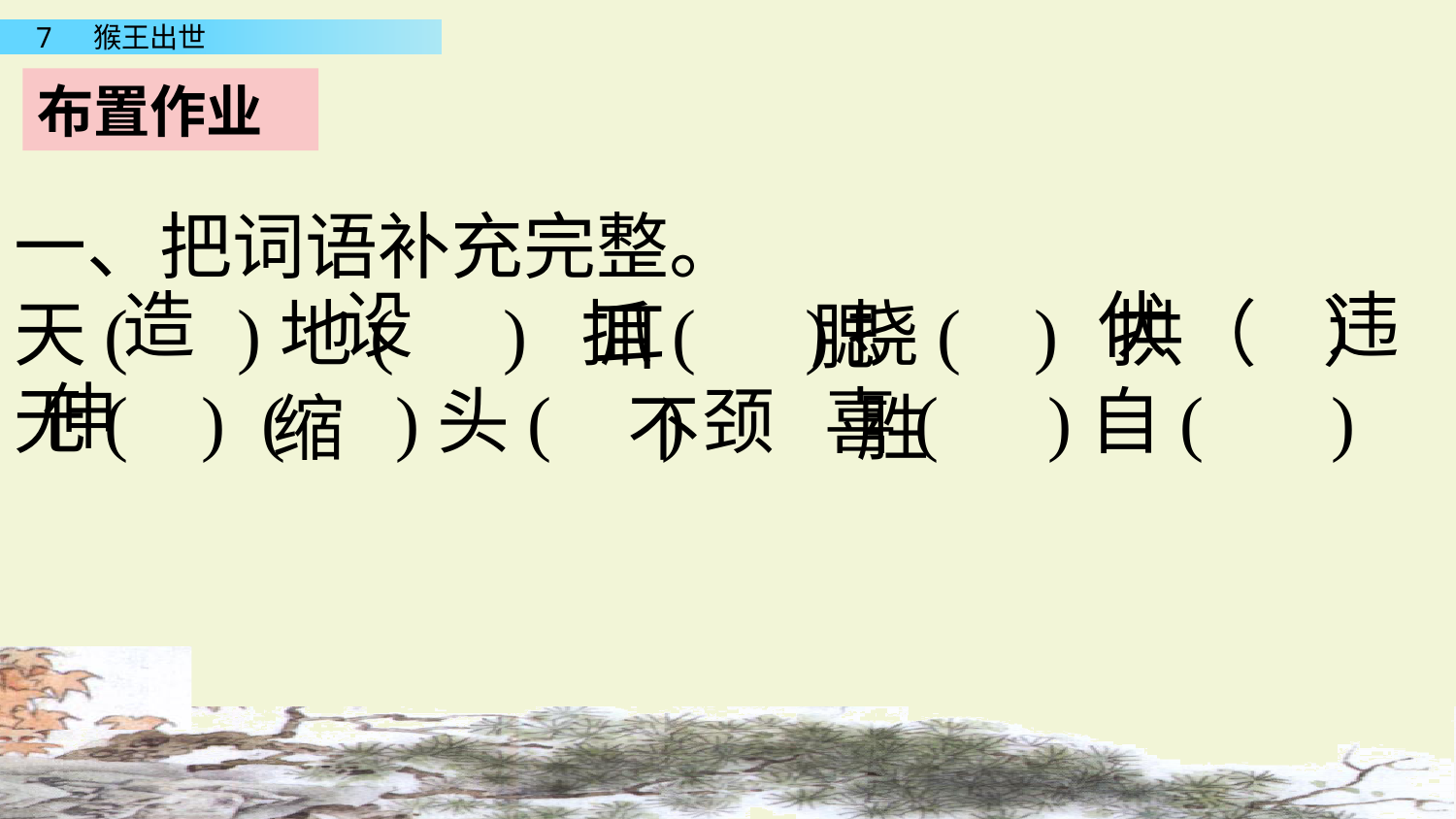

布置作业
一、把词语补充完整。
天(      )地(      )  抓(      )挠(    )  拱（    ）无(    )  (      )头(      )颈   喜(      )自(       )
造
设
伏
违
耳
腮
伸
缩
不
胜